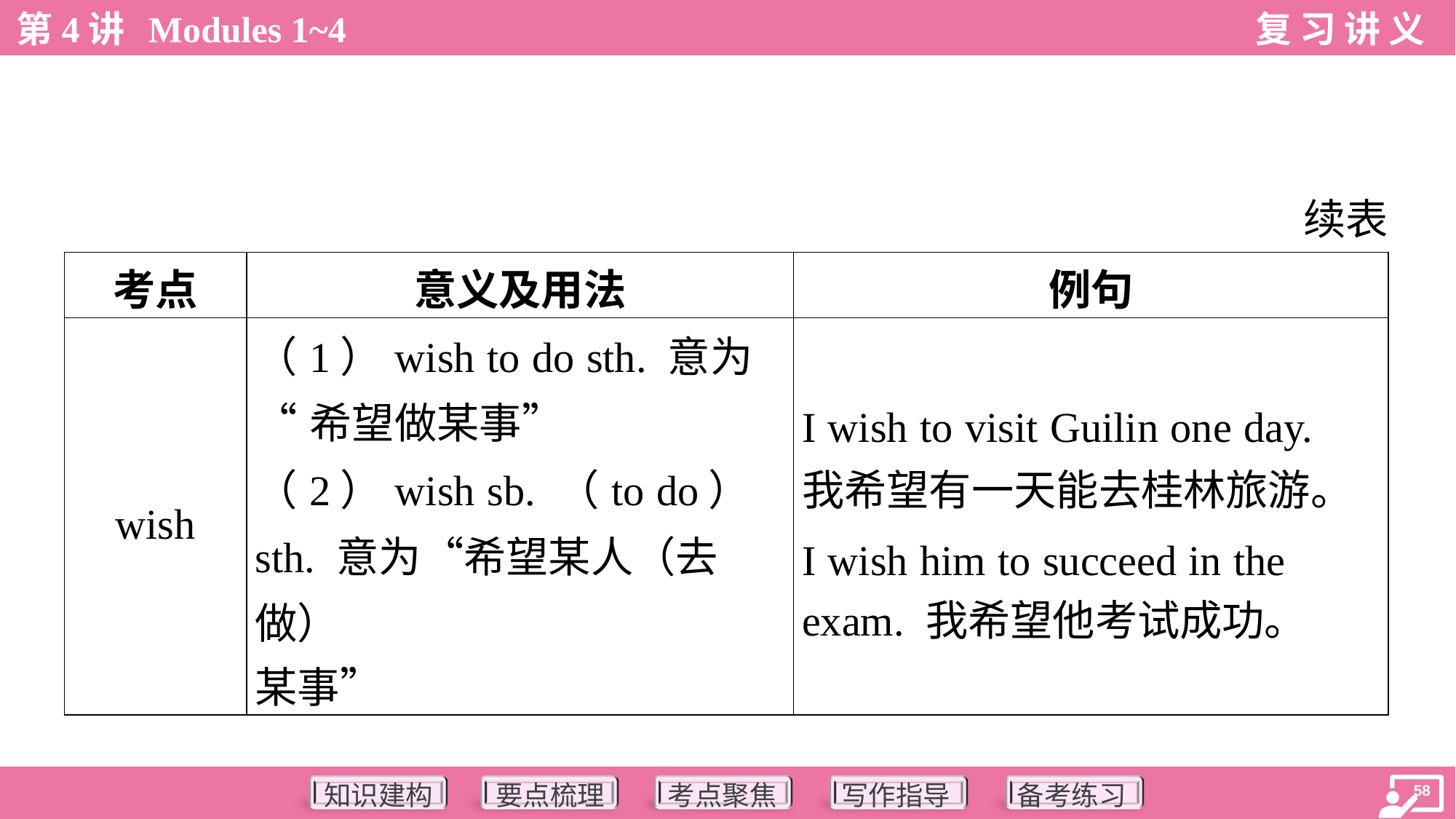

续表
| 考点 | 意义及用法 | 例句 |
| --- | --- | --- |
| wish | （1）wish to do sth. 意为 “希望做某事” （2）wish sb. （to do） sth. 意为“希望某人（去做） 某事” | I wish to visit Guilin one day. 我希望有一天能去桂林旅游。 I wish him to succeed in the exam. 我希望他考试成功。 |